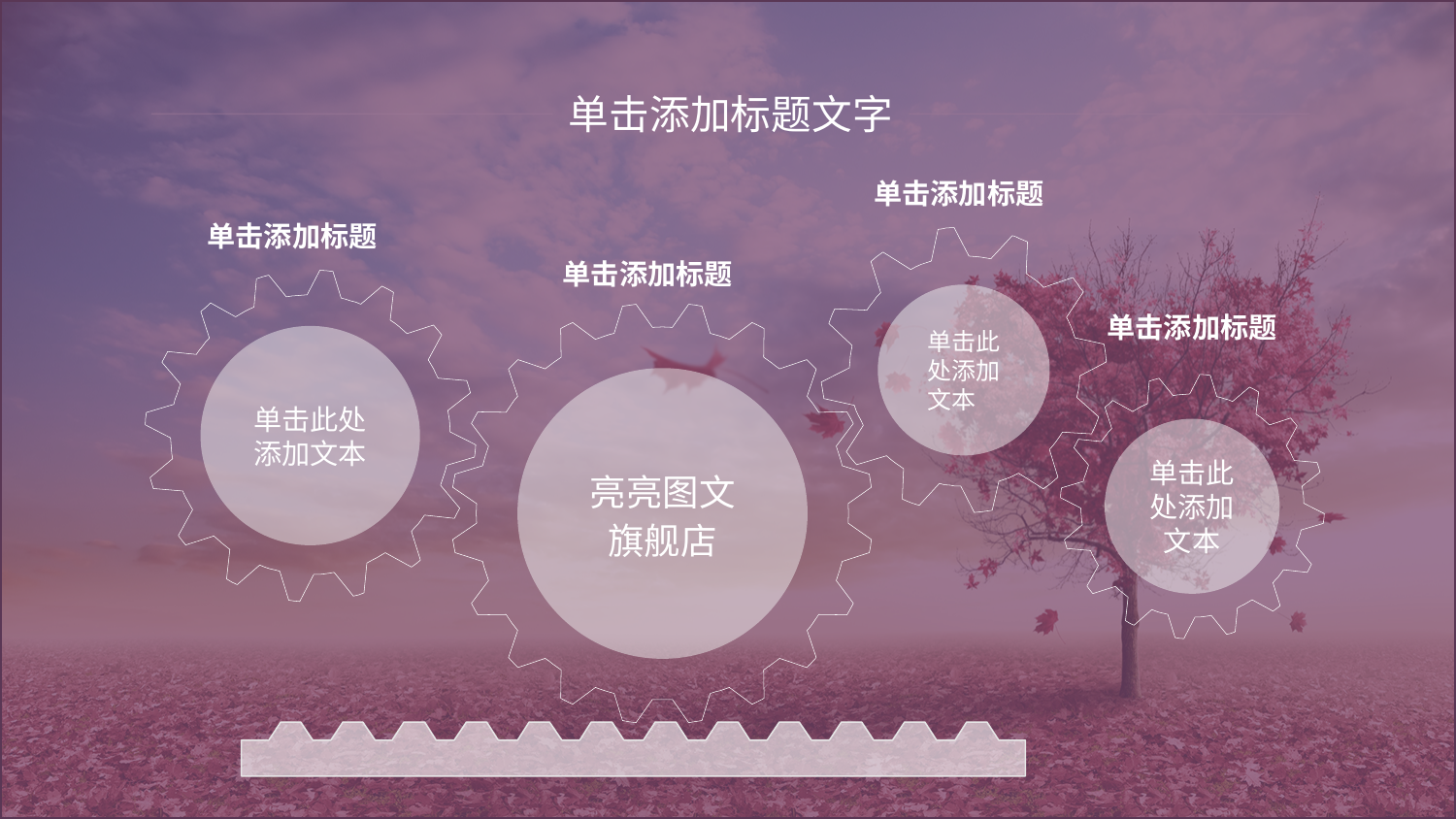

单击添加标题文字
单击添加标题
单击添加标题

单击此处添加文本
单击添加标题

单击此处添加文本
单击添加标题

亮亮图文旗舰店

单击此处添加文本